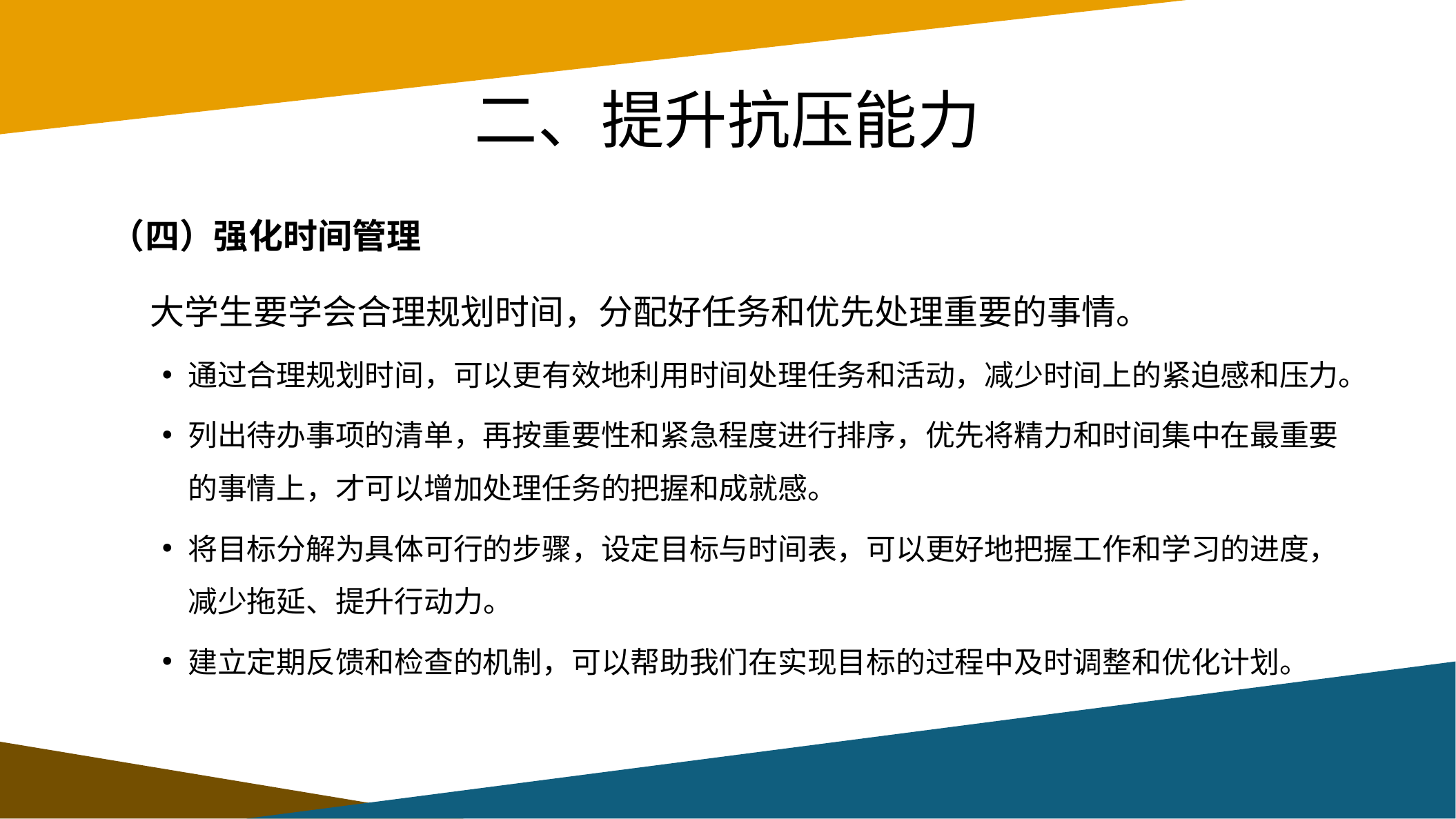

# 二、提升抗压能力
（四）强化时间管理
     大学生要学会合理规划时间，分配好任务和优先处理重要的事情。
通过合理规划时间，可以更有效地利用时间处理任务和活动，减少时间上的紧迫感和压力。
列出待办事项的清单，再按重要性和紧急程度进行排序，优先将精力和时间集中在最重要的事情上，才可以增加处理任务的把握和成就感。
将目标分解为具体可行的步骤，设定目标与时间表，可以更好地把握工作和学习的进度，减少拖延、提升行动力。
建立定期反馈和检查的机制，可以帮助我们在实现目标的过程中及时调整和优化计划。